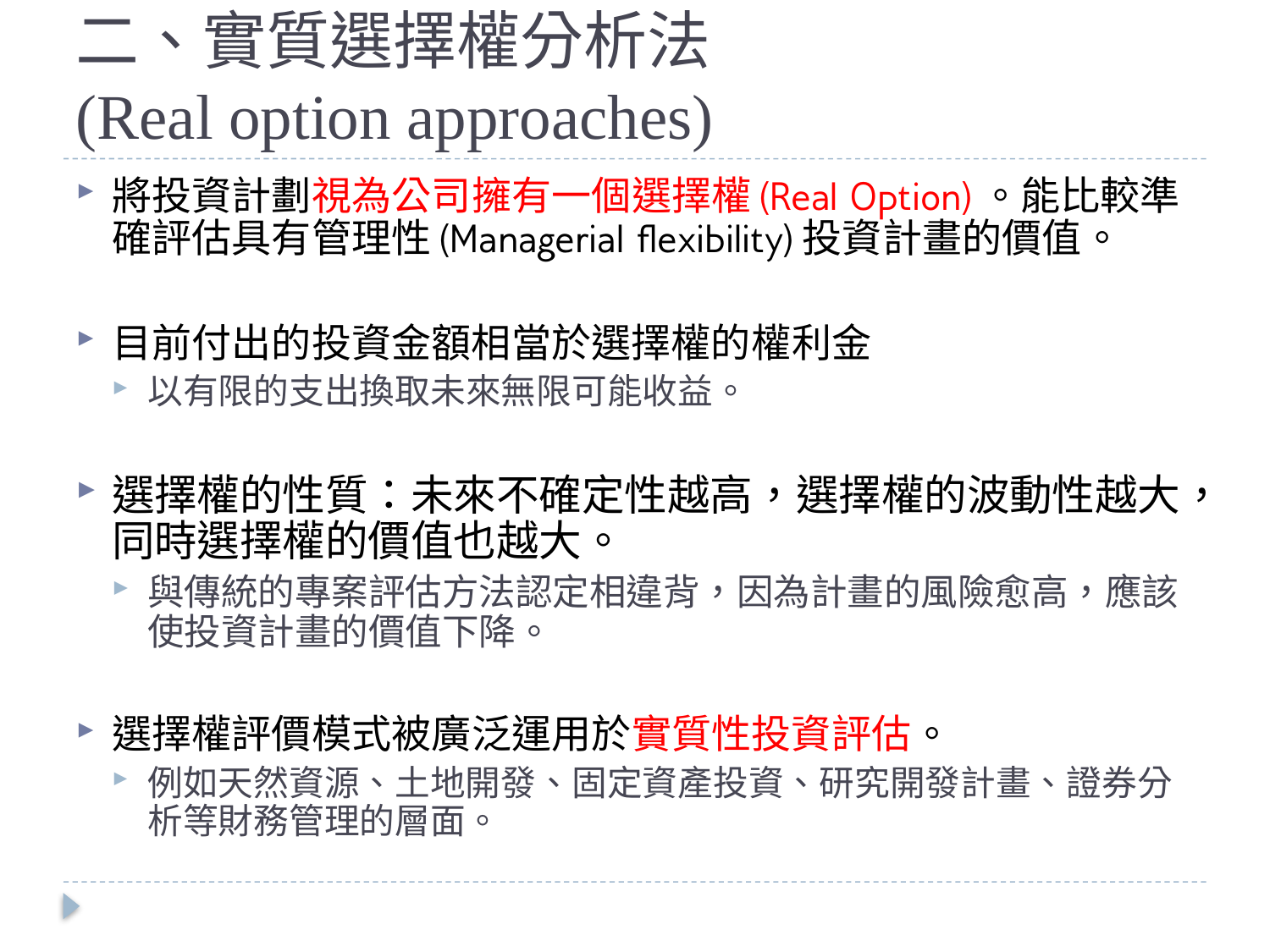

# 二、實質選擇權分析法 (Real option approaches)
將投資計劃視為公司擁有一個選擇權(Real Option)。能比較準確評估具有管理性(Managerial flexibility)投資計畫的價值。

目前付出的投資金額相當於選擇權的權利金
以有限的支出換取未來無限可能收益。

選擇權的性質：未來不確定性越高，選擇權的波動性越大，同時選擇權的價值也越大。
與傳統的專案評估方法認定相違背，因為計畫的風險愈高，應該使投資計畫的價值下降。

選擇權評價模式被廣泛運用於實質性投資評估。
例如天然資源、土地開發、固定資產投資、研究開發計畫、證券分析等財務管理的層面。